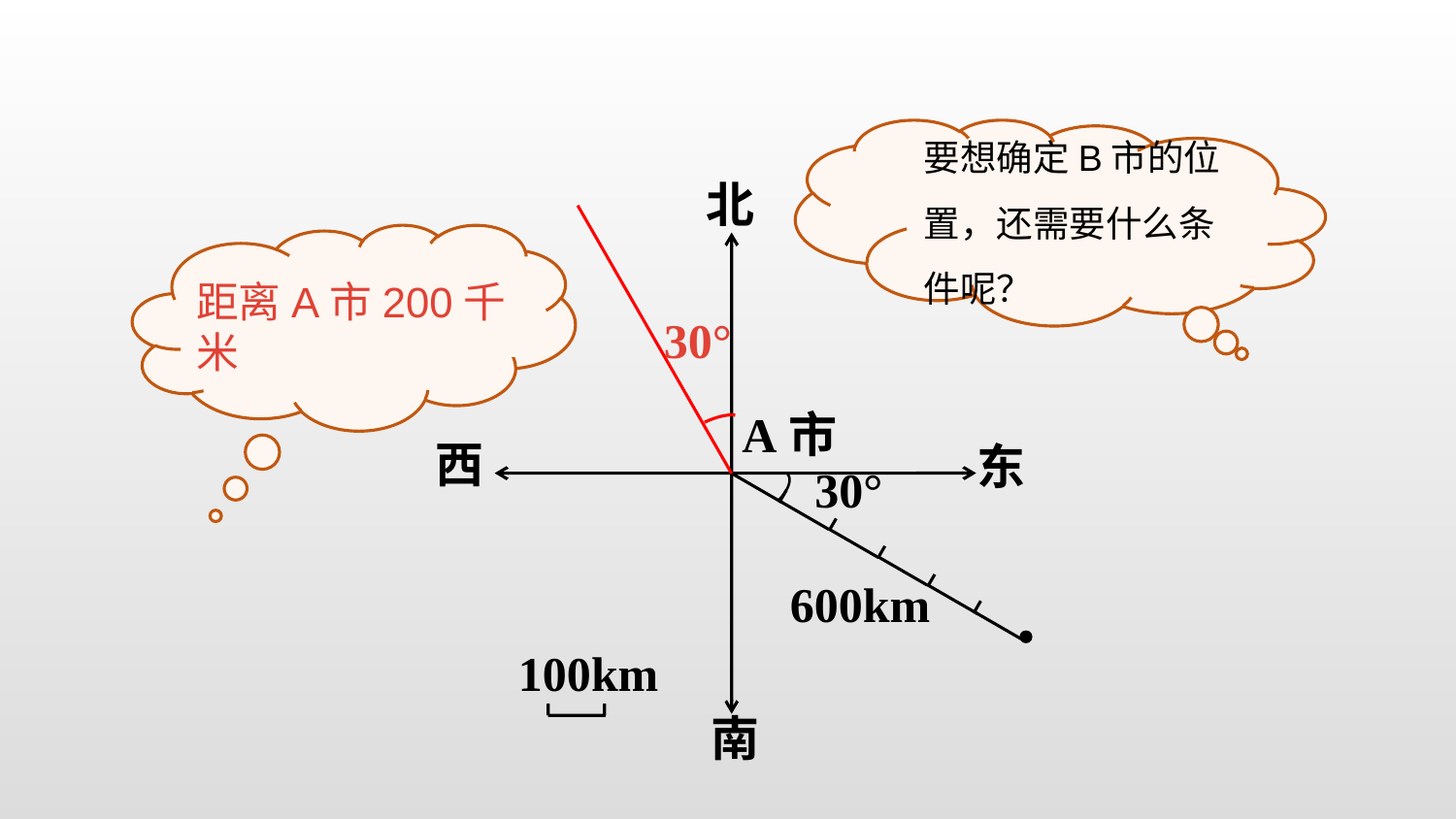

要想确定B市的位置，还需要什么条件呢？
北

西
东
南
30°

100km

A市

600km

30°

距离A市200千米